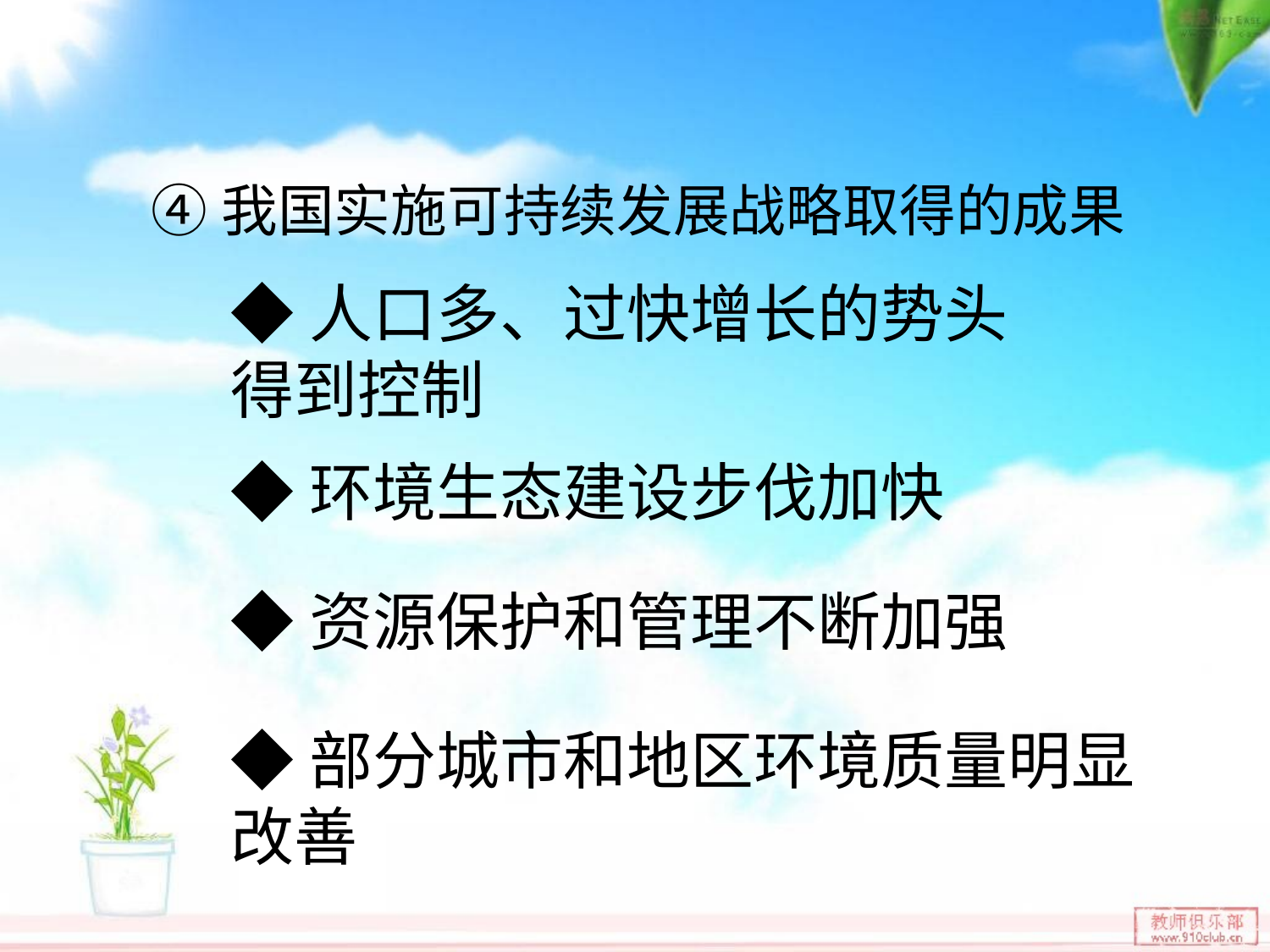

④我国实施可持续发展战略取得的成果
◆人口多、过快增长的势头得到控制
◆环境生态建设步伐加快
◆资源保护和管理不断加强
◆部分城市和地区环境质量明显改善